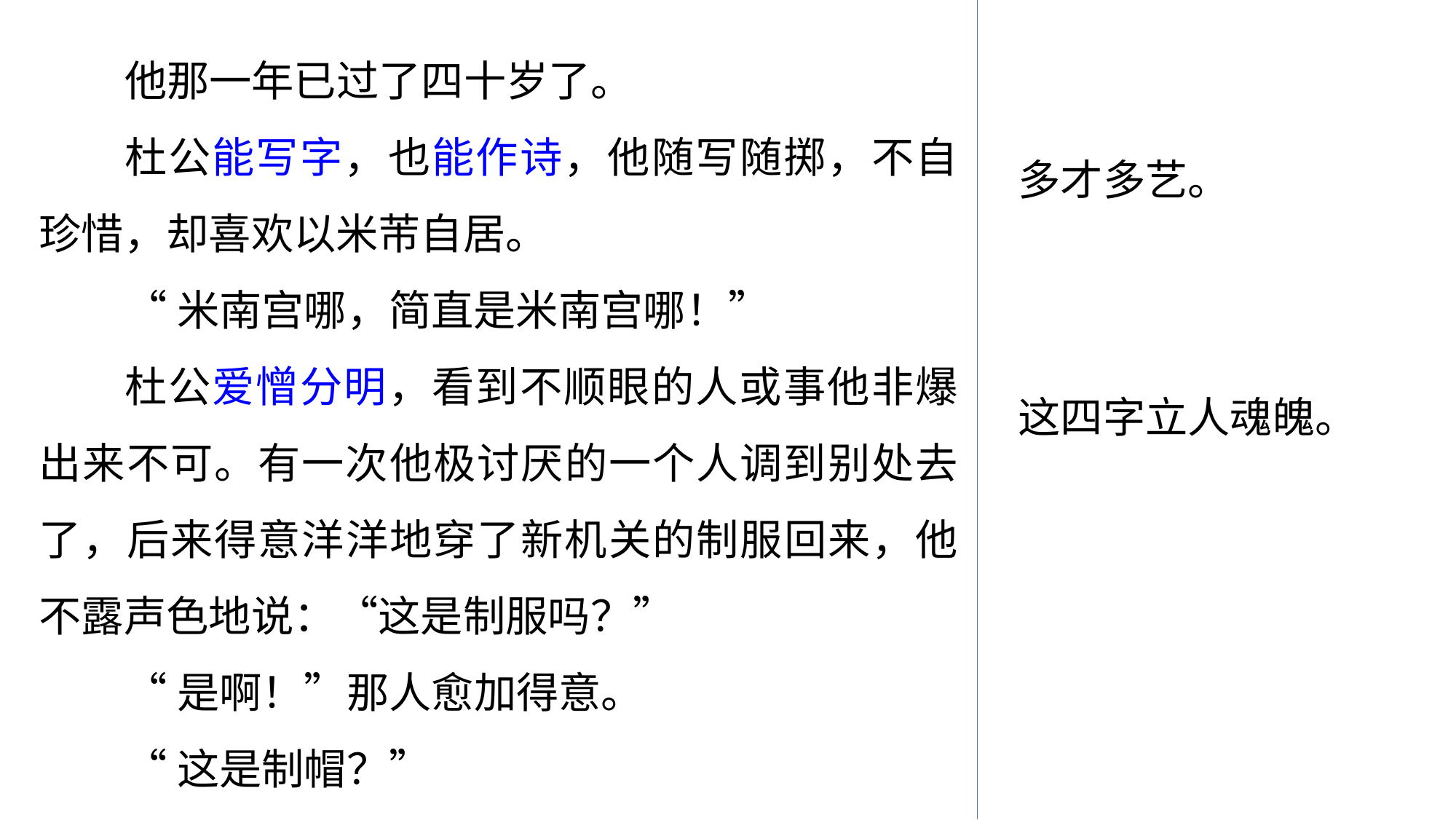

他那一年已过了四十岁了。
杜公能写字，也能作诗，他随写随掷，不自珍惜，却喜欢以米芾自居。
“米南宫哪，简直是米南宫哪！”
杜公爱憎分明，看到不顺眼的人或事他非爆出来不可。有一次他极讨厌的一个人调到别处去了，后来得意洋洋地穿了新机关的制服回来，他不露声色地说：“这是制服吗？”
“是啊！”那人愈加得意。
“这是制帽？”
多才多艺。
这四字立人魂魄。